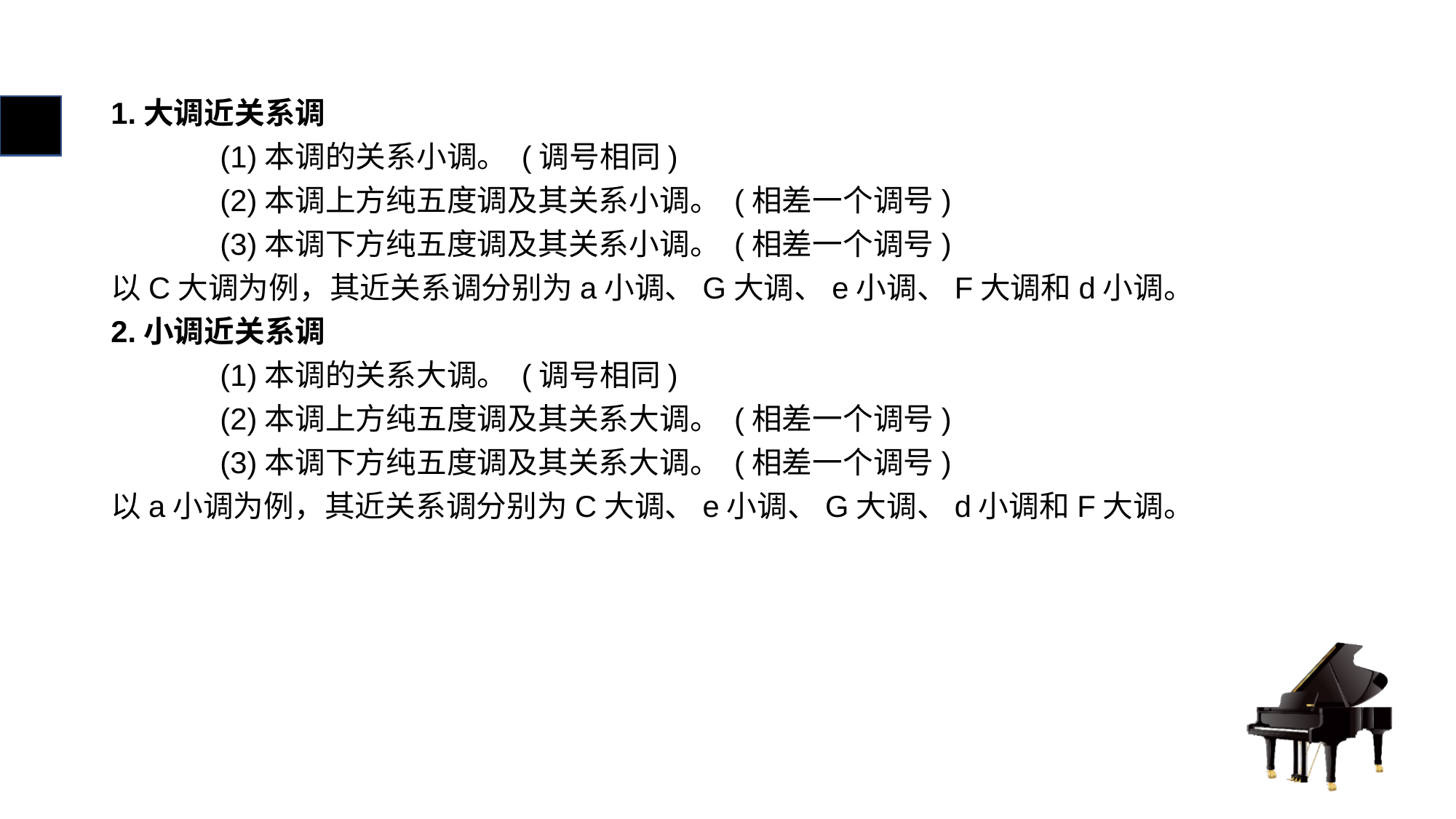

# 1.大调近关系调
	(1)本调的关系小调。 (调号相同)
	(2)本调上方纯五度调及其关系小调。 (相差一个调号)
	(3)本调下方纯五度调及其关系小调。 (相差一个调号)
以C大调为例，其近关系调分别为a小调、G大调、e小调、F大调和d小调。
2.小调近关系调
	(1)本调的关系大调。 (调号相同)
	(2)本调上方纯五度调及其关系大调。 (相差一个调号)
	(3)本调下方纯五度调及其关系大调。 (相差一个调号)
以a小调为例，其近关系调分别为C大调、e小调、G大调、d小调和F大调。